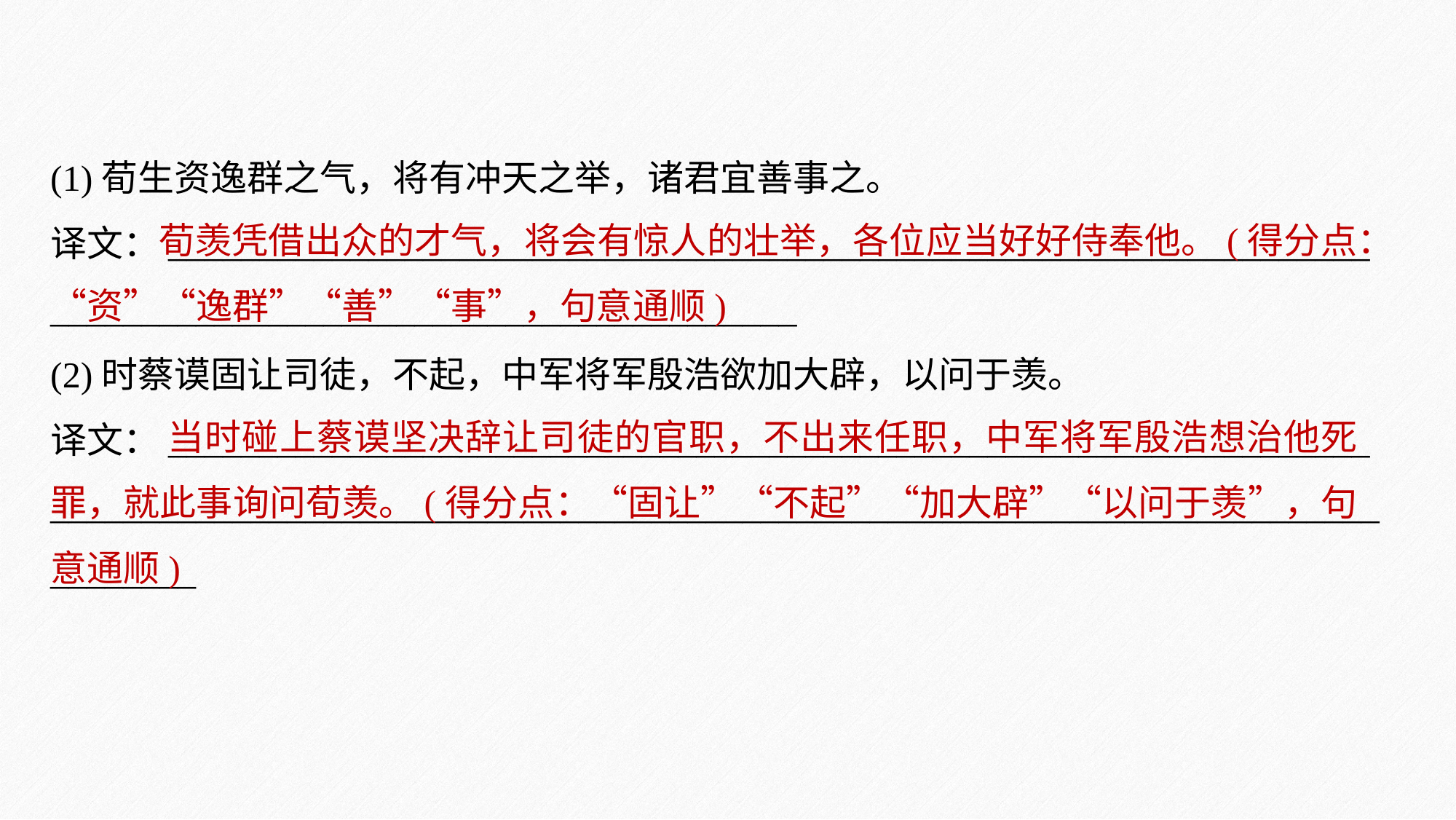

(1)荀生资逸群之气，将有冲天之举，诸君宜善事之。
译文：__________________________________________________________________
_________________________________________
(2)时蔡谟固让司徒，不起，中军将军殷浩欲加大辟，以问于羡。
译文：__________________________________________________________________
_________________________________________________________________________________
            荀羡凭借出众的才气，将会有惊人的壮举，各位应当好好侍奉他。(得分点：“资”“逸群”“善”“事”，句意通顺)

            当时碰上蔡谟坚决辞让司徒的官职，不出来任职，中军将军殷浩想治他死罪，就此事询问荀羡。(得分点：“固让”“不起”“加大辟”“以问于羡”，句意通顺)